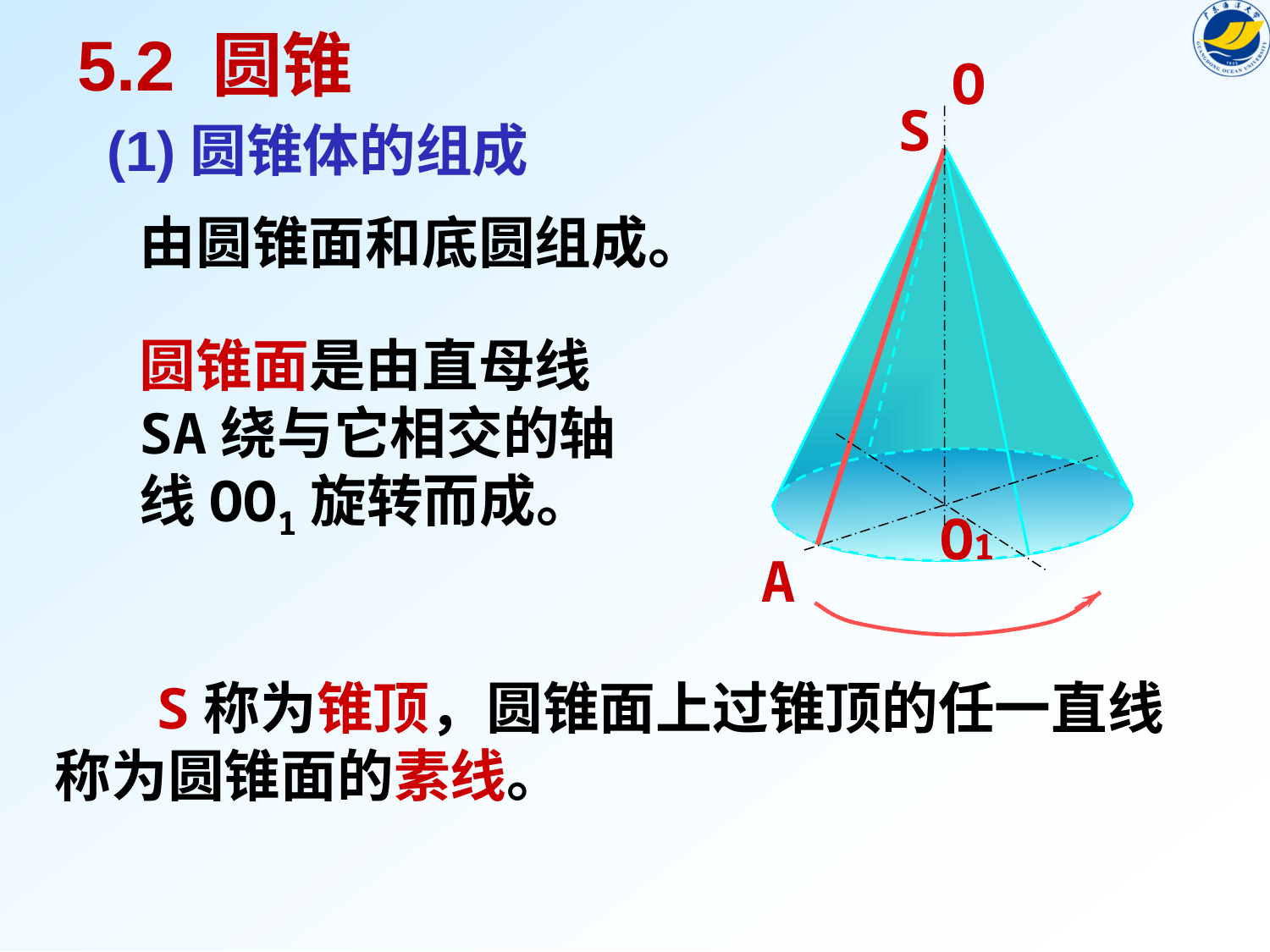

5.2 圆锥
O

O1

S

A
(1)圆锥体的组成

由圆锥面和底圆组成。
圆锥面是由直母线SA绕与它相交的轴线OO1旋转而成。

   S称为锥顶，圆锥面上过锥顶的任一直线称为圆锥面的素线。